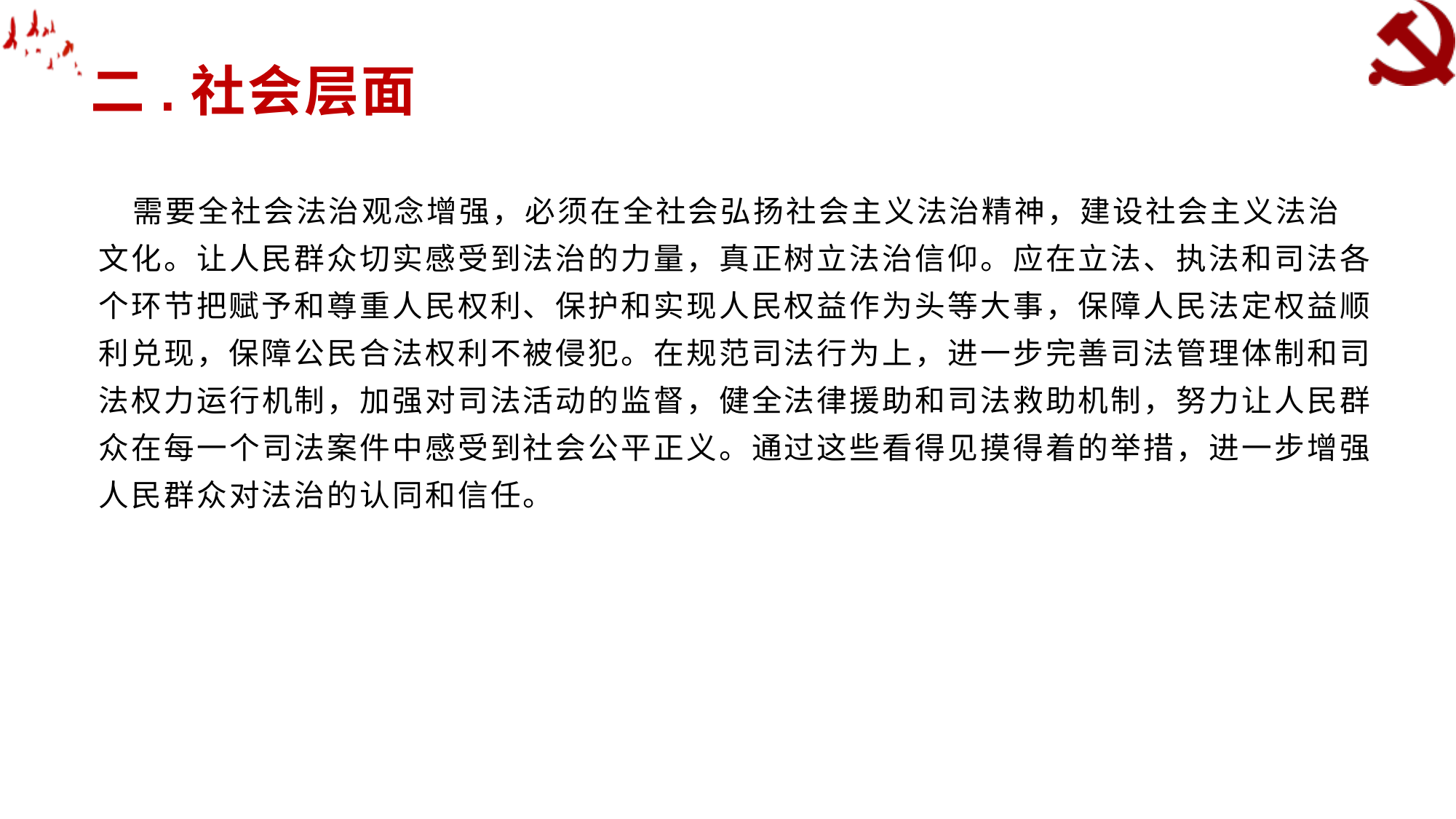

# 二.社会层面
   需要全社会法治观念增强，必须在全社会弘扬社会主义法治精神，建设社会主义法治文化。让人民群众切实感受到法治的力量，真正树立法治信仰。应在立法、执法和司法各个环节把赋予和尊重人民权利、保护和实现人民权益作为头等大事，保障人民法定权益顺利兑现，保障公民合法权利不被侵犯。在规范司法行为上，进一步完善司法管理体制和司法权力运行机制，加强对司法活动的监督，健全法律援助和司法救助机制，努力让人民群众在每一个司法案件中感受到社会公平正义。通过这些看得见摸得着的举措，进一步增强人民群众对法治的认同和信任。